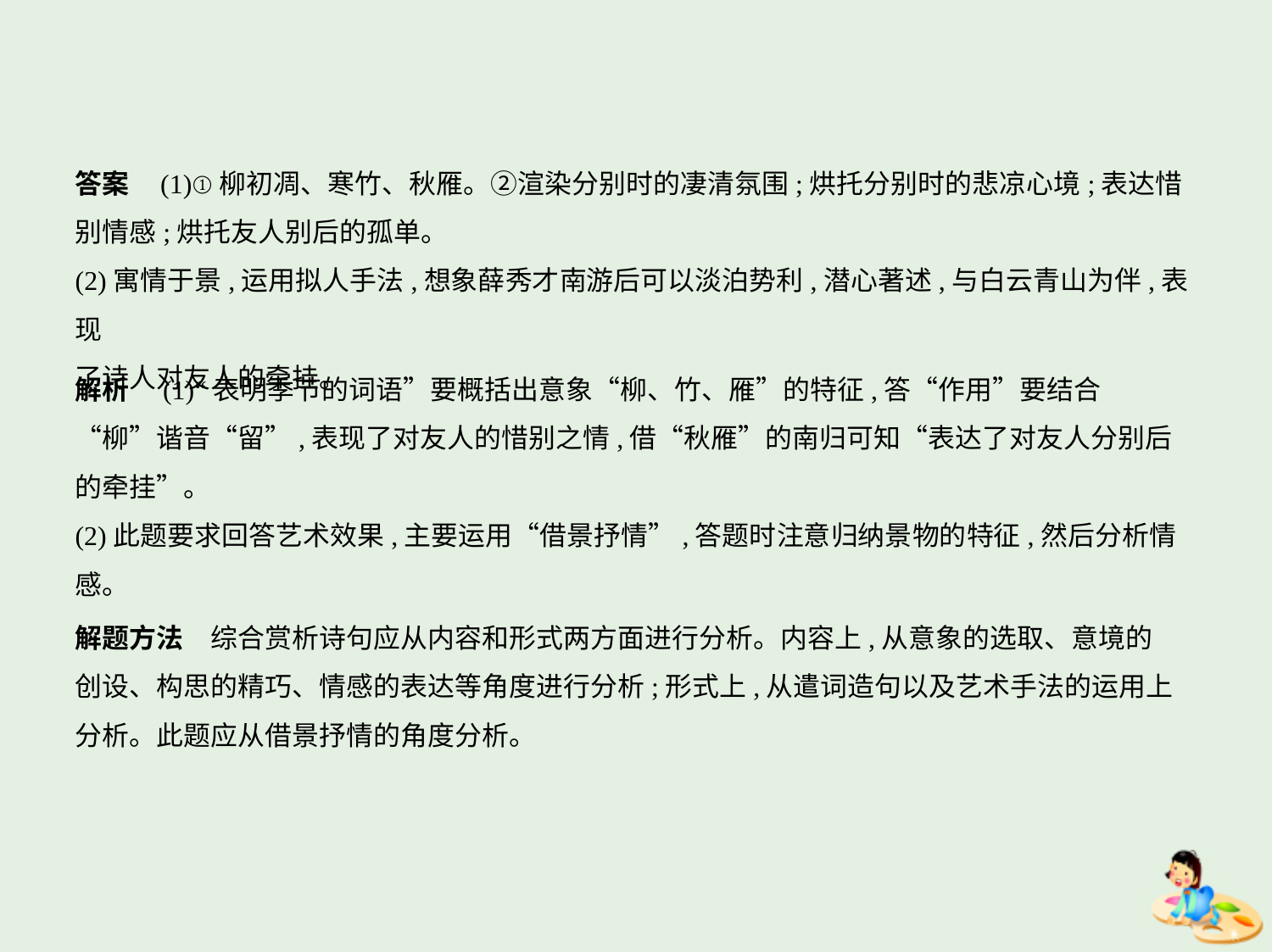

答案    (1)①柳初凋、寒竹、秋雁。②渲染分别时的凄清氛围;烘托分别时的悲凉心境;表达惜
别情感;烘托友人别后的孤单。
(2)寓情于景,运用拟人手法,想象薛秀才南游后可以淡泊势利,潜心著述,与白云青山为伴,表现
了诗人对友人的牵挂。
解析　(1)“表明季节的词语”要概括出意象“柳、竹、雁”的特征,答“作用”要结合
“柳”谐音“留”,表现了对友人的惜别之情,借“秋雁”的南归可知“表达了对友人分别后
的牵挂”。
(2)此题要求回答艺术效果,主要运用“借景抒情”,答题时注意归纳景物的特征,然后分析情
感。
解题方法　综合赏析诗句应从内容和形式两方面进行分析。内容上,从意象的选取、意境的
创设、构思的精巧、情感的表达等角度进行分析;形式上,从遣词造句以及艺术手法的运用上
分析。此题应从借景抒情的角度分析。